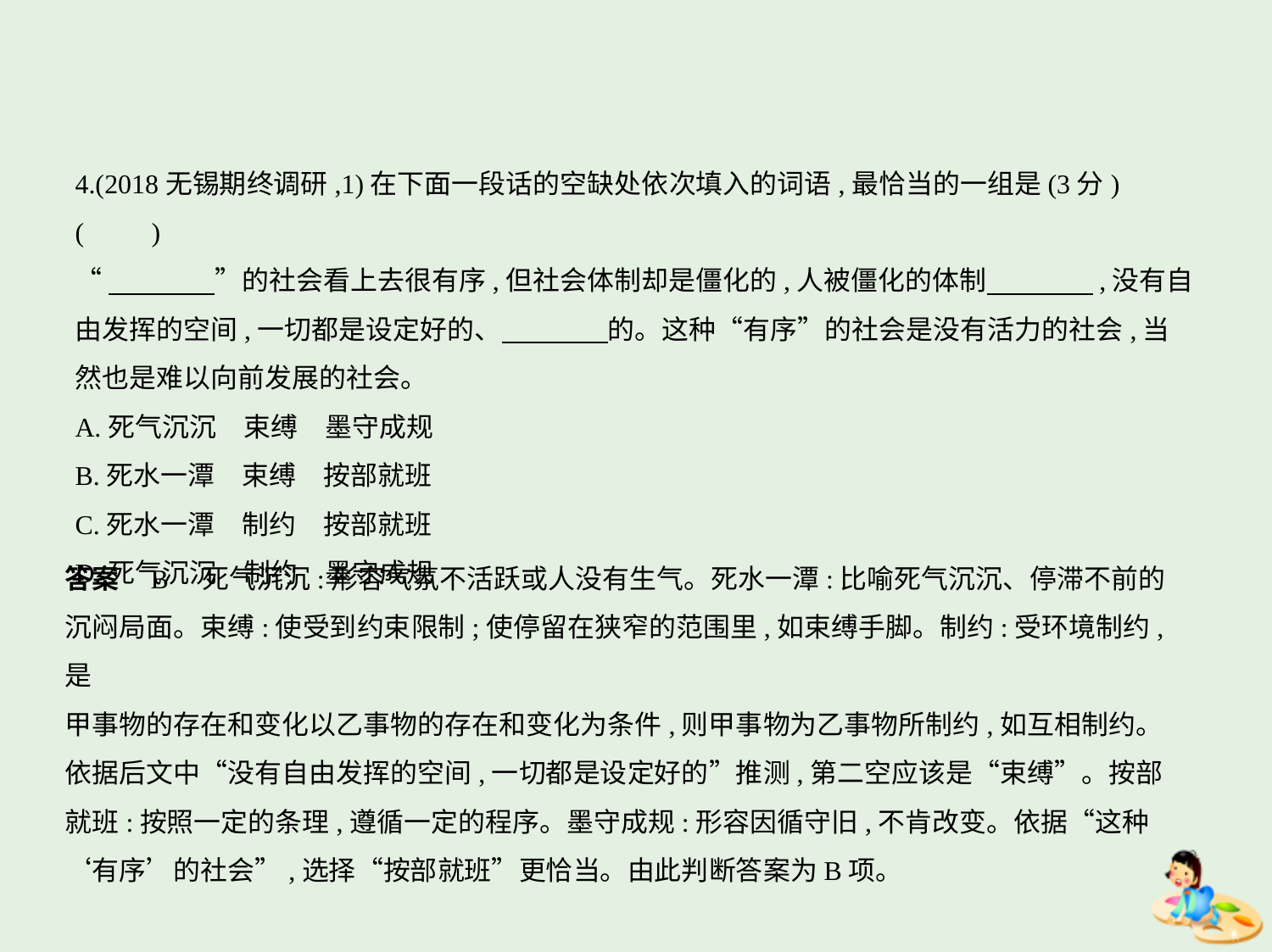

4.(2018无锡期终调研,1)在下面一段话的空缺处依次填入的词语,最恰当的一组是(3分) (    　)
“　　　    ”的社会看上去很有序,但社会体制却是僵化的,人被僵化的体制　　　    ,没有自
由发挥的空间,一切都是设定好的、　　　    的。这种“有序”的社会是没有活力的社会,当
然也是难以向前发展的社会。
A.死气沉沉　束缚　墨守成规
B.死水一潭　束缚　按部就班
C.死水一潭　制约　按部就班
D.死气沉沉　制约　墨守成规
答案    B　死气沉沉:形容气氛不活跃或人没有生气。死水一潭:比喻死气沉沉、停滞不前的
沉闷局面。束缚:使受到约束限制;使停留在狭窄的范围里,如束缚手脚。制约:受环境制约,是
甲事物的存在和变化以乙事物的存在和变化为条件,则甲事物为乙事物所制约,如互相制约。
依据后文中“没有自由发挥的空间,一切都是设定好的”推测,第二空应该是“束缚”。按部
就班:按照一定的条理,遵循一定的程序。墨守成规:形容因循守旧,不肯改变。依据“这种
‘有序’的社会”,选择“按部就班”更恰当。由此判断答案为B项。